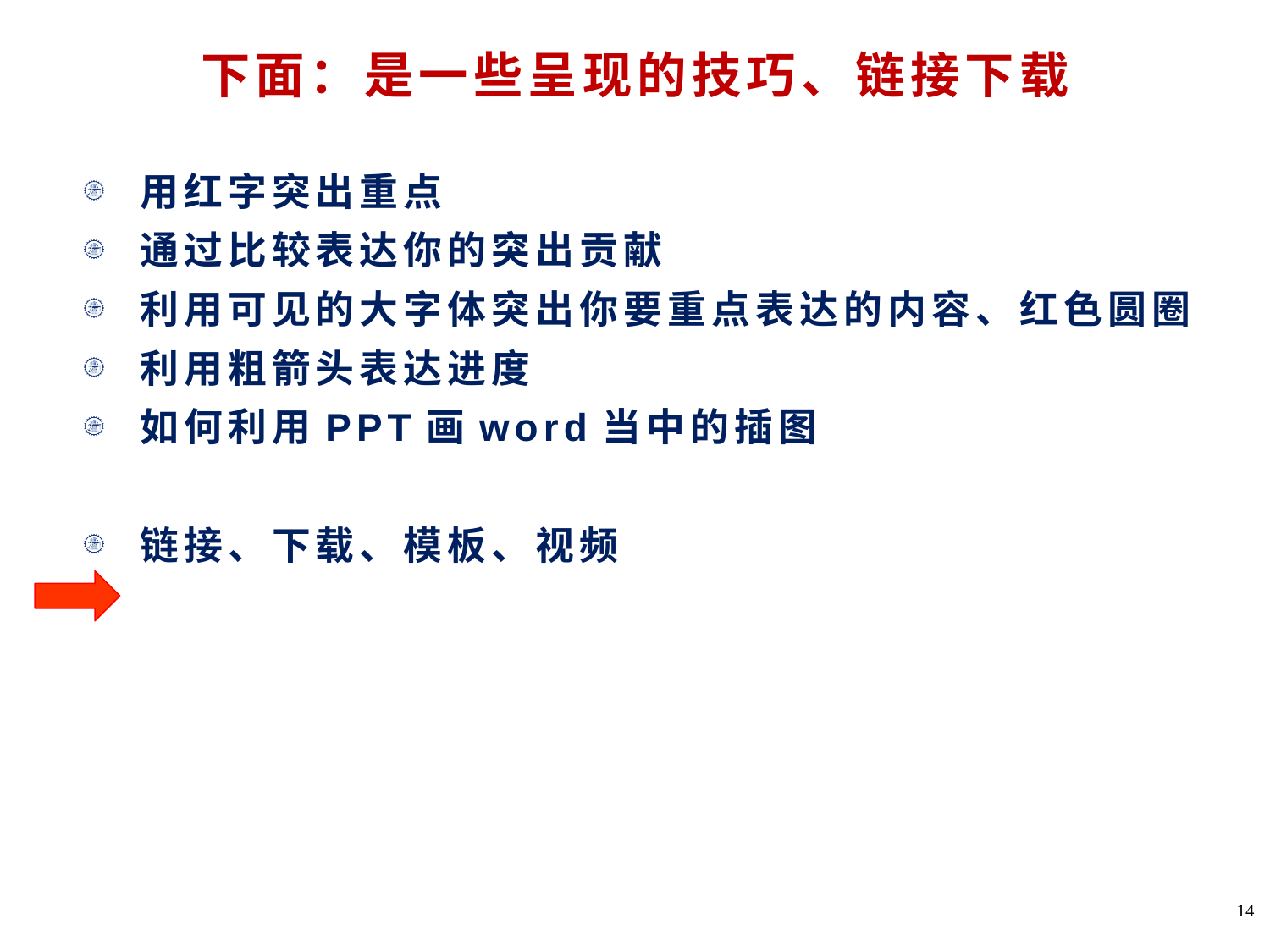

# 下面：是一些呈现的技巧、链接下载
用红字突出重点
通过比较表达你的突出贡献
利用可见的大字体突出你要重点表达的内容、红色圆圈
利用粗箭头表达进度
如何利用PPT画word当中的插图

链接、下载、模板、视频

14